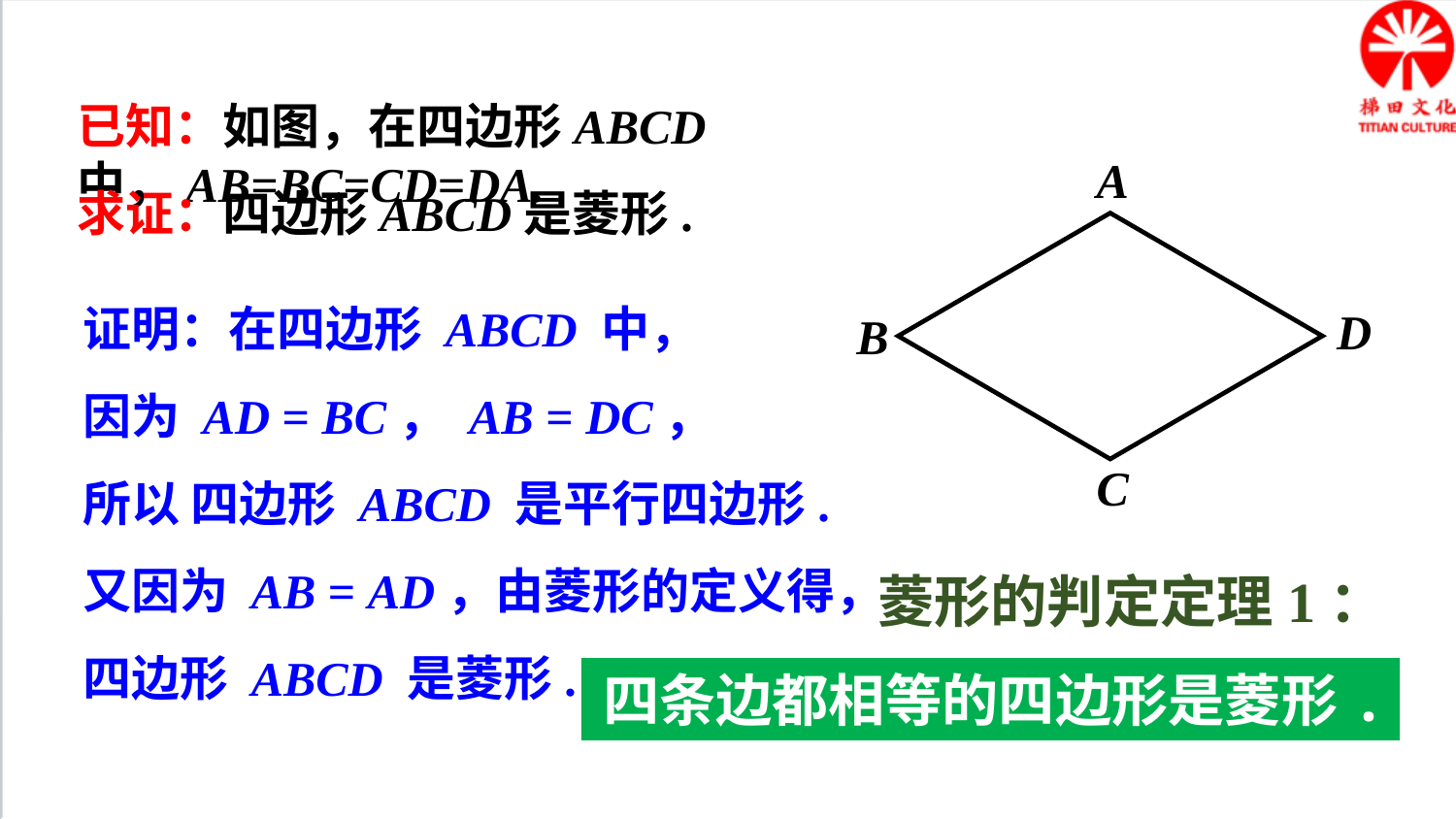

已知：如图，在四边形ABCD中，AB=BC=CD=DA.
A

D
B
C
求证：四边形ABCD是菱形.
证明：在四边形 ABCD 中，
因为 AD = BC， AB = DC，
所以 四边形 ABCD 是平行四边形.
又因为 AB = AD，由菱形的定义得，
四边形 ABCD 是菱形.
菱形的判定定理1：
四条边都相等的四边形是菱形.